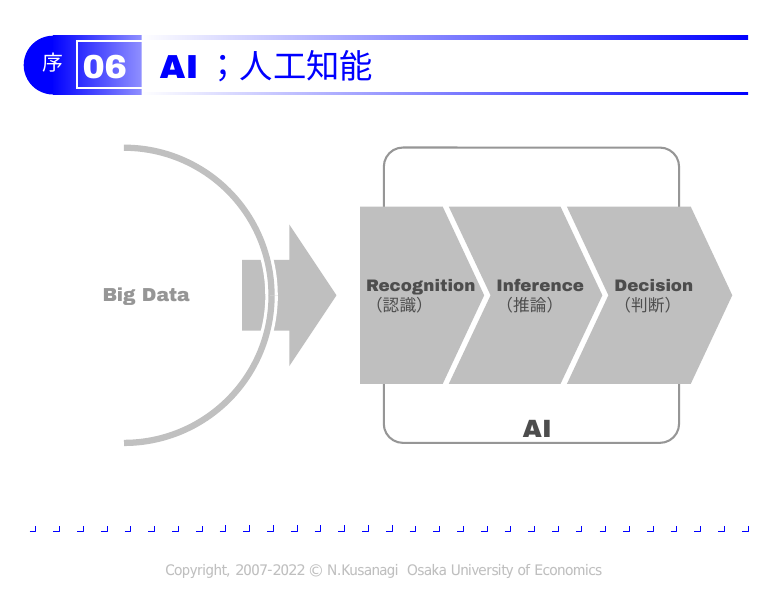

# 06   AI；人工知能

Recognition
（認識）
Inference
（推論）
Decision
（判断）

Big Data
AI